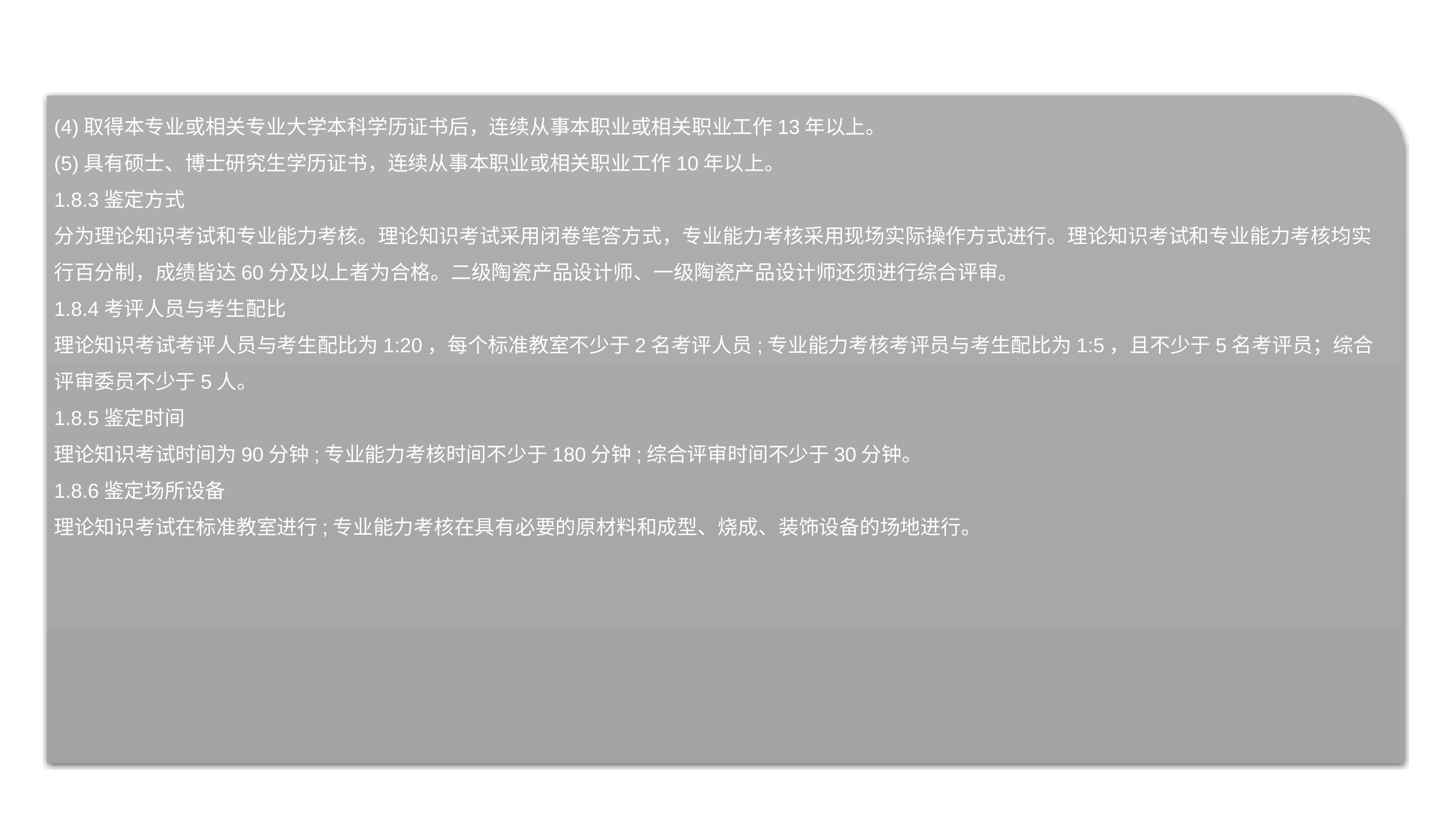

(4)取得本专业或相关专业大学本科学历证书后，连续从事本职业或相关职业工作13年以上。
(5)具有硕士、博士研究生学历证书，连续从事本职业或相关职业工作10年以上。
1.8.3鉴定方式
分为理论知识考试和专业能力考核。理论知识考试采用闭卷笔答方式，专业能力考核采用现场实际操作方式进行。理论知识考试和专业能力考核均实行百分制，成绩皆达60分及以上者为合格。二级陶瓷产品设计师、一级陶瓷产品设计师还须进行综合评审。
1.8.4考评人员与考生配比
理论知识考试考评人员与考生配比为1:20，每个标准教室不少于2名考评人员;专业能力考核考评员与考生配比为1:5，且不少于5名考评员；综合评审委员不少于5人。
1.8.5鉴定时间
理论知识考试时间为90分钟;专业能力考核时间不少于180分钟;综合评审时间不少于30分钟。
1.8.6鉴定场所设备
理论知识考试在标准教室进行;专业能力考核在具有必要的原材料和成型、烧成、装饰设备的场地进行。